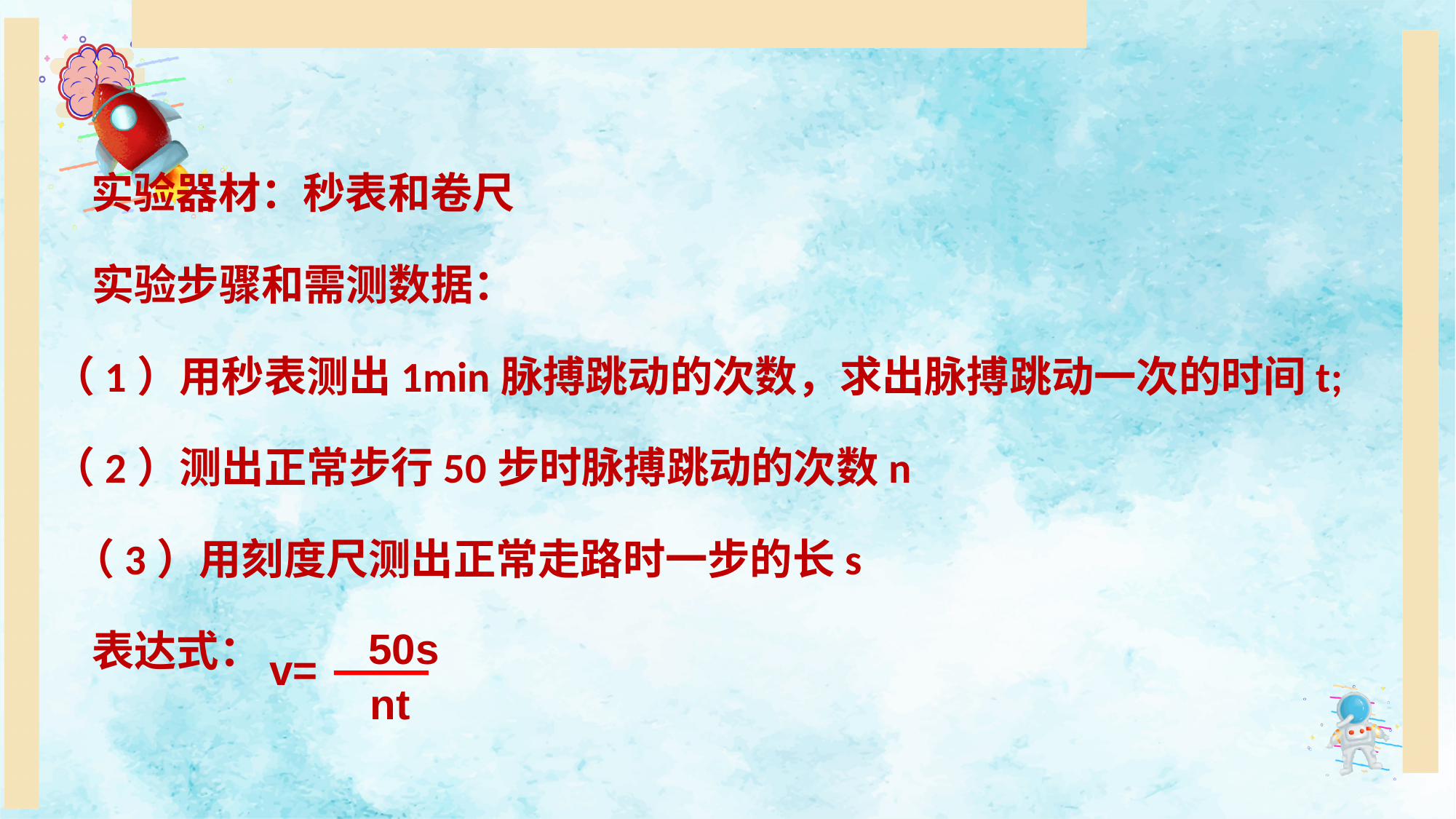

实验器材：秒表和卷尺
   实验步骤和需测数据：
（1）用秒表测出1min脉搏跳动的次数，求出脉搏跳动一次的时间t;
（2）测出正常步行50步时脉搏跳动的次数n
 （3）用刻度尺测出正常走路时一步的长s
   表达式：
    50s
v=
nt